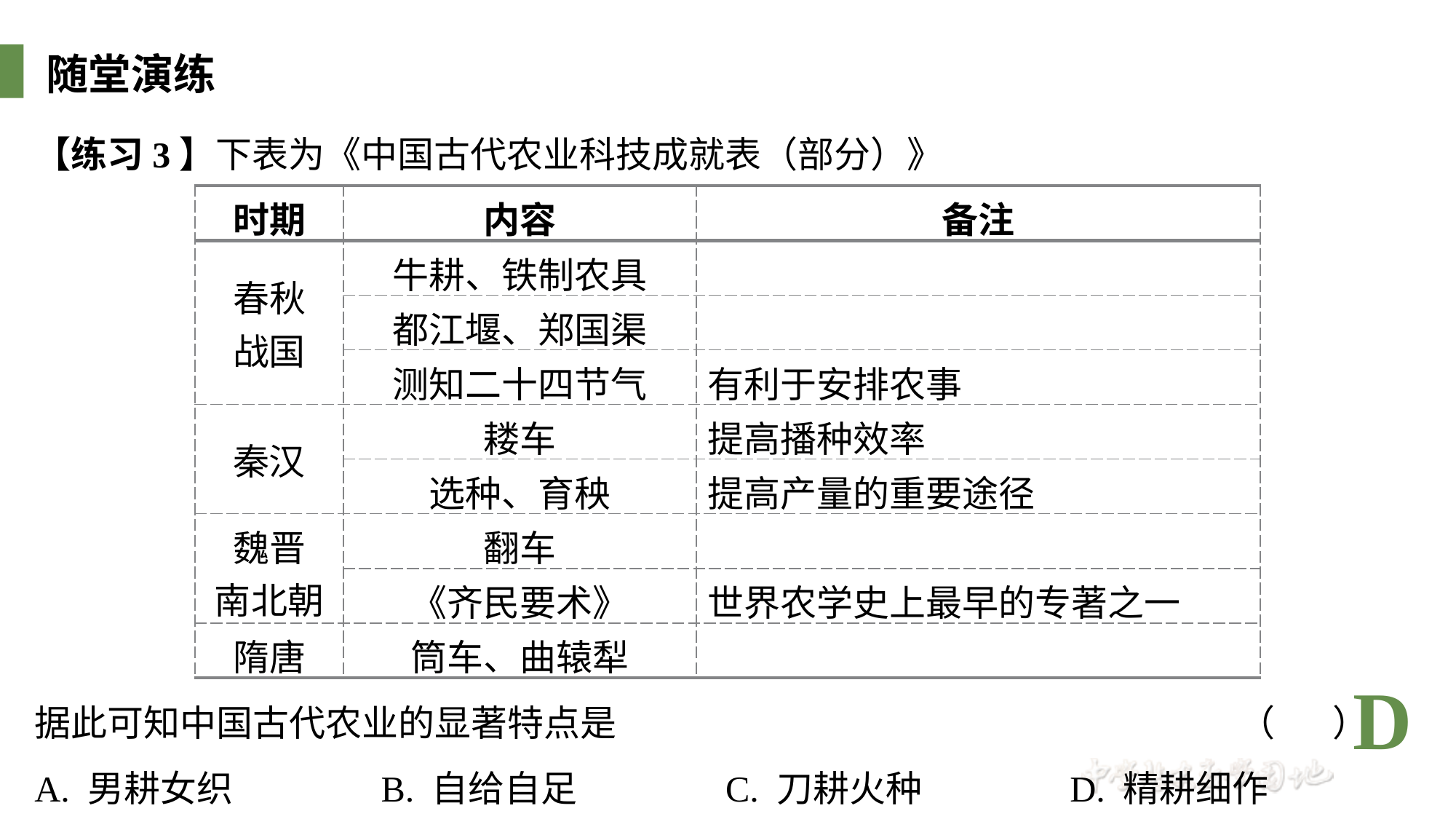

随堂演练

【练习3】下表为《中国古代农业科技成就表（部分）》
| 时期 | 内容 | 备注 |
| --- | --- | --- |
| 春秋 战国 | 牛耕、铁制农具 |  |
|  | 都江堰、郑国渠 |  |
|  | 测知二十四节气 | 有利于安排农事 |
| 秦汉 | 耧车 | 提高播种效率 |
|  | 选种、育秧 | 提高产量的重要途径 |
| 魏晋 南北朝 | 翻车 |  |
|  | 《齐民要术》 | 世界农学史上最早的专著之一 |
| 隋唐 | 筒车、曲辕犁 |  |
D
据此可知中国古代农业的显著特点是                                                                            （       ）
A. 男耕女织                 B. 自给自足                 C. 刀耕火种                 D. 精耕细作